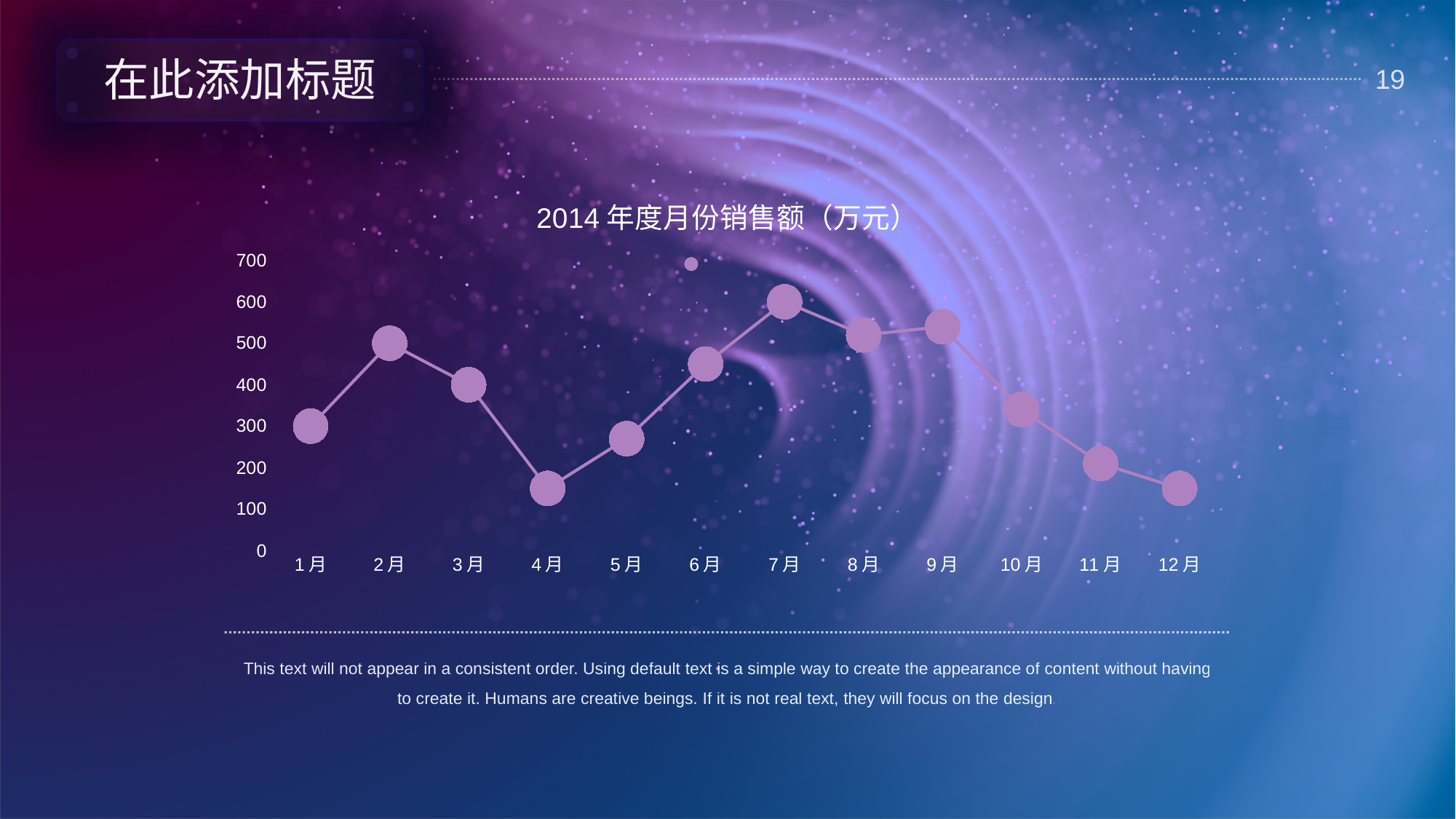

在此添加标题

### Chart: 2014年度月份销售额（万元）

| Category | 销售额 |
|---|---|
| 1月 | 300.0 |
| 2月 | 500.0 |
| 3月 | 400.0 |
| 4月 | 150.0 |
| 5月 | 270.0 |
| 6月 | 450.0 |
| 7月 | 600.0 |
| 8月 | 520.0 |
| 9月 | 540.0 |
| 10月 | 340.0 |
| 11月 | 210.0 |
| 12月 | 150.0 |
This text will not appear in a consistent order. Using default text is a simple way to create the appearance of content without having to create it. Humans are creative beings. If it is not real text, they will focus on the design.